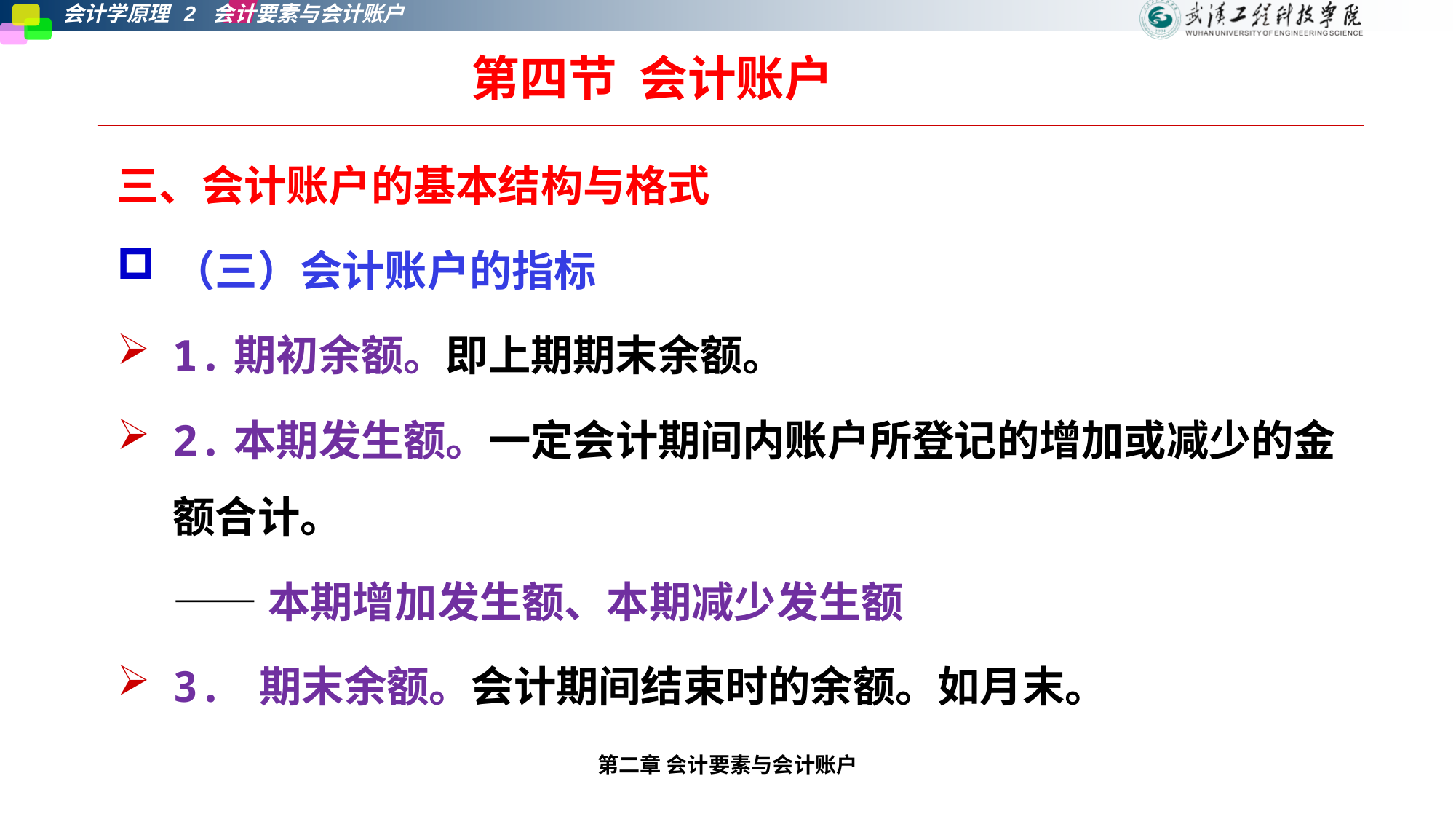

第四节  会计账户
三、会计账户的基本结构与格式
（三）会计账户的指标
1.期初余额。即上期期末余额。
2.本期发生额。一定会计期间内账户所登记的增加或减少的金额合计。
——本期增加发生额、本期减少发生额
3. 期末余额。会计期间结束时的余额。如月末。

第二章 会计要素与会计账户